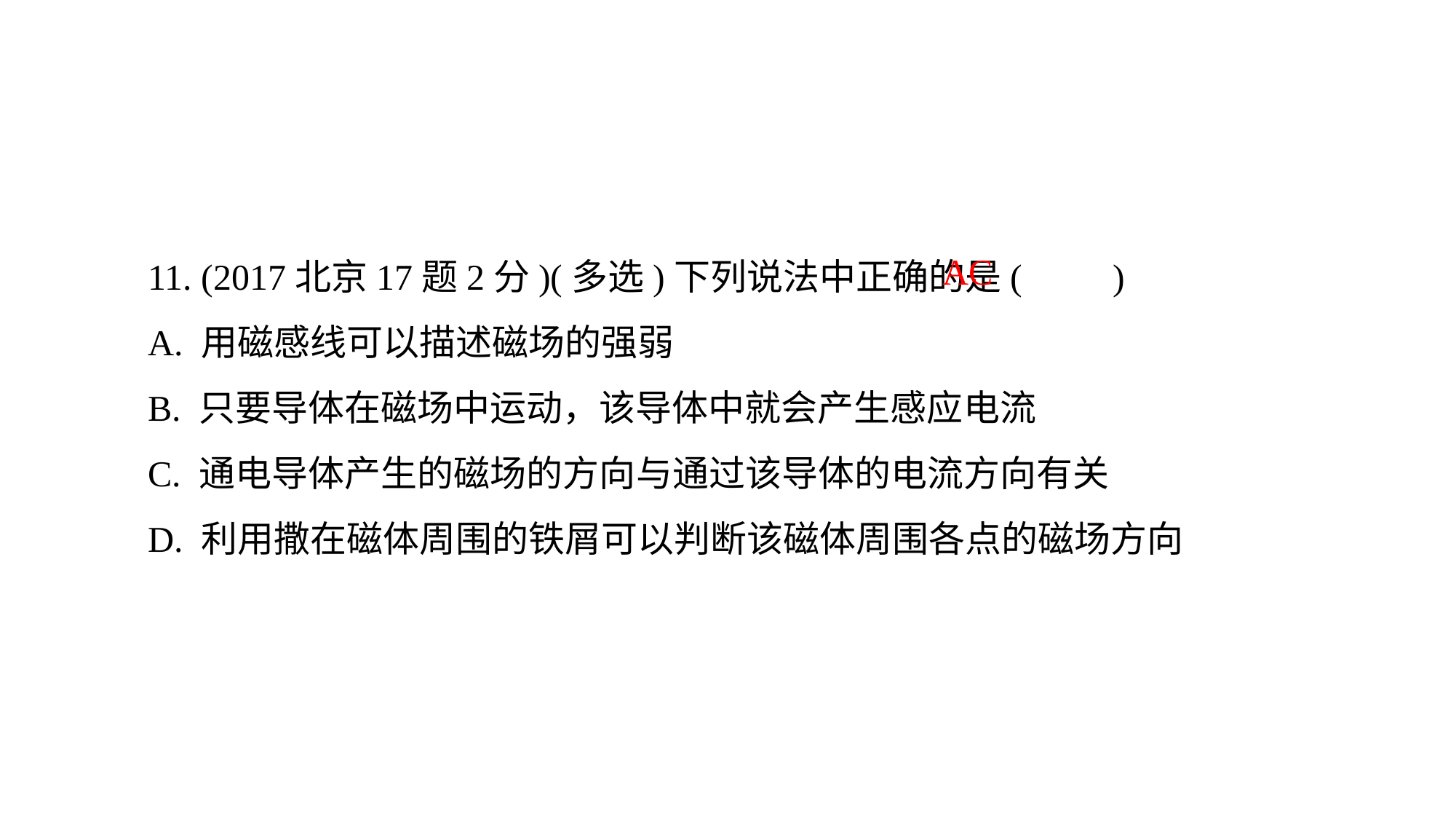

11. (2017北京17题2分)(多选)下列说法中正确的是(　　)
A. 用磁感线可以描述磁场的强弱
B. 只要导体在磁场中运动，该导体中就会产生感应电流
C. 通电导体产生的磁场的方向与通过该导体的电流方向有关
D. 利用撒在磁体周围的铁屑可以判断该磁体周围各点的磁场方向

AC